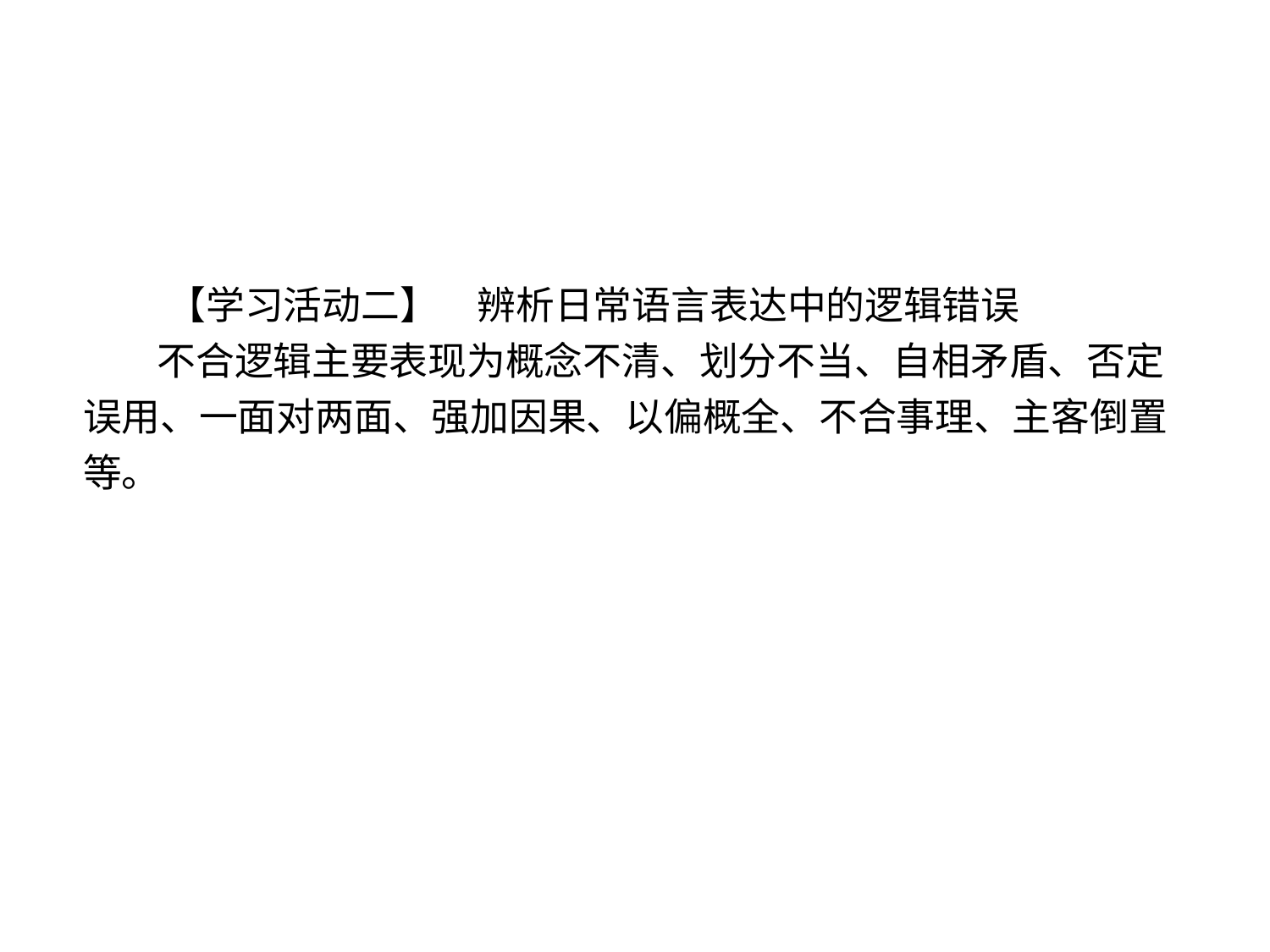

【学习活动二】　辨析日常语言表达中的逻辑错误
不合逻辑主要表现为概念不清、划分不当、自相矛盾、否定误用、一面对两面、强加因果、以偏概全、不合事理、主客倒置等。